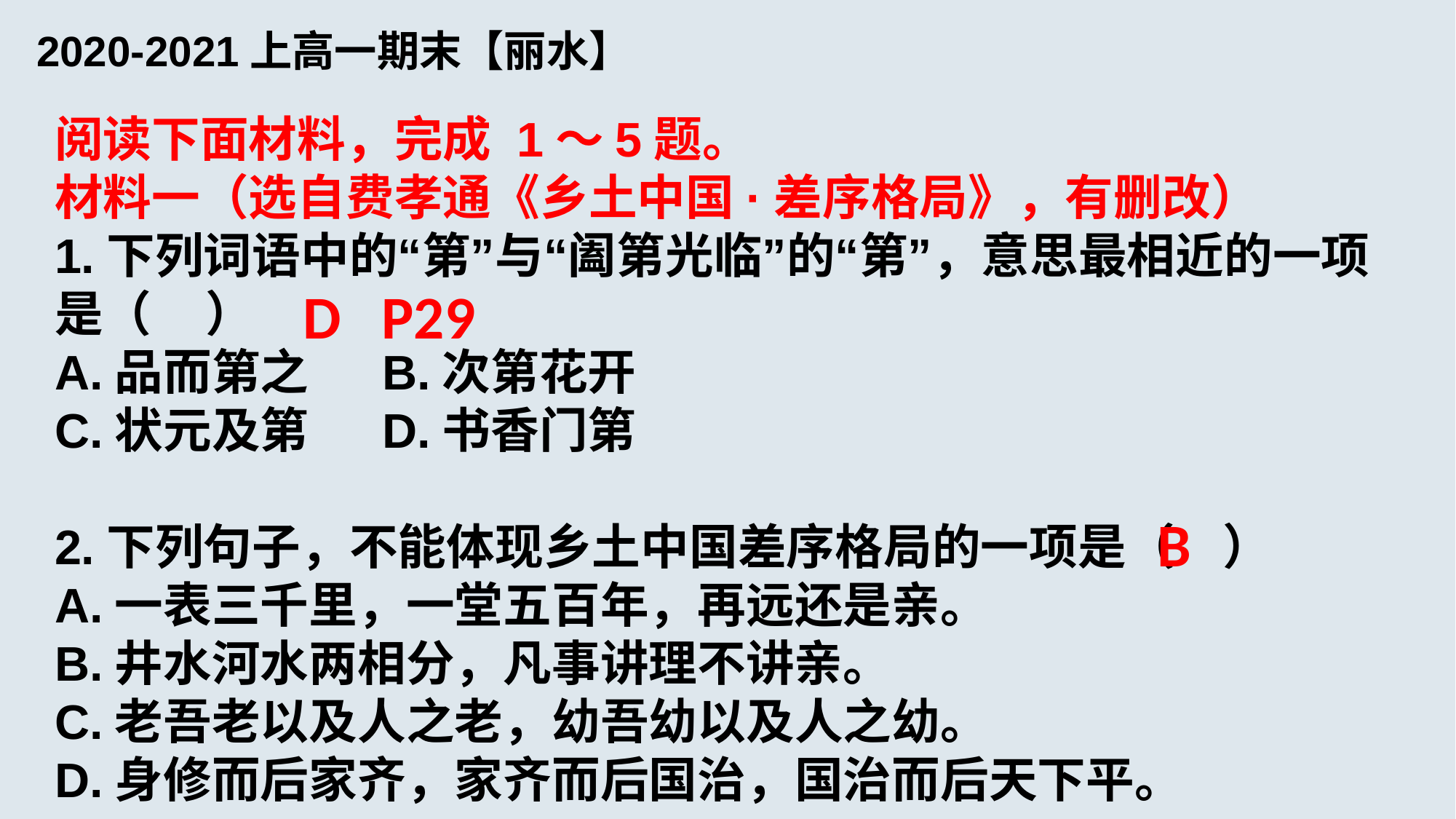

# 2020-2021上高一期末【丽水】
阅读下面材料，完成 1～5题。
材料一（选自费孝通《乡土中国·差序格局》，有删改）
1.下列词语中的“第”与“阖第光临”的“第”，意思最相近的一项是（    ）
A.品而第之    	B.次第花开
C.状元及第   	D.书香门第

2.下列句子，不能体现乡土中国差序格局的一项是（    ）
A.一表三千里，一堂五百年，再远还是亲。
B.井水河水两相分，凡事讲理不讲亲。
C.老吾老以及人之老，幼吾幼以及人之幼。
D.身修而后家齐，家齐而后国治，国治而后天下平。
D   P29
B